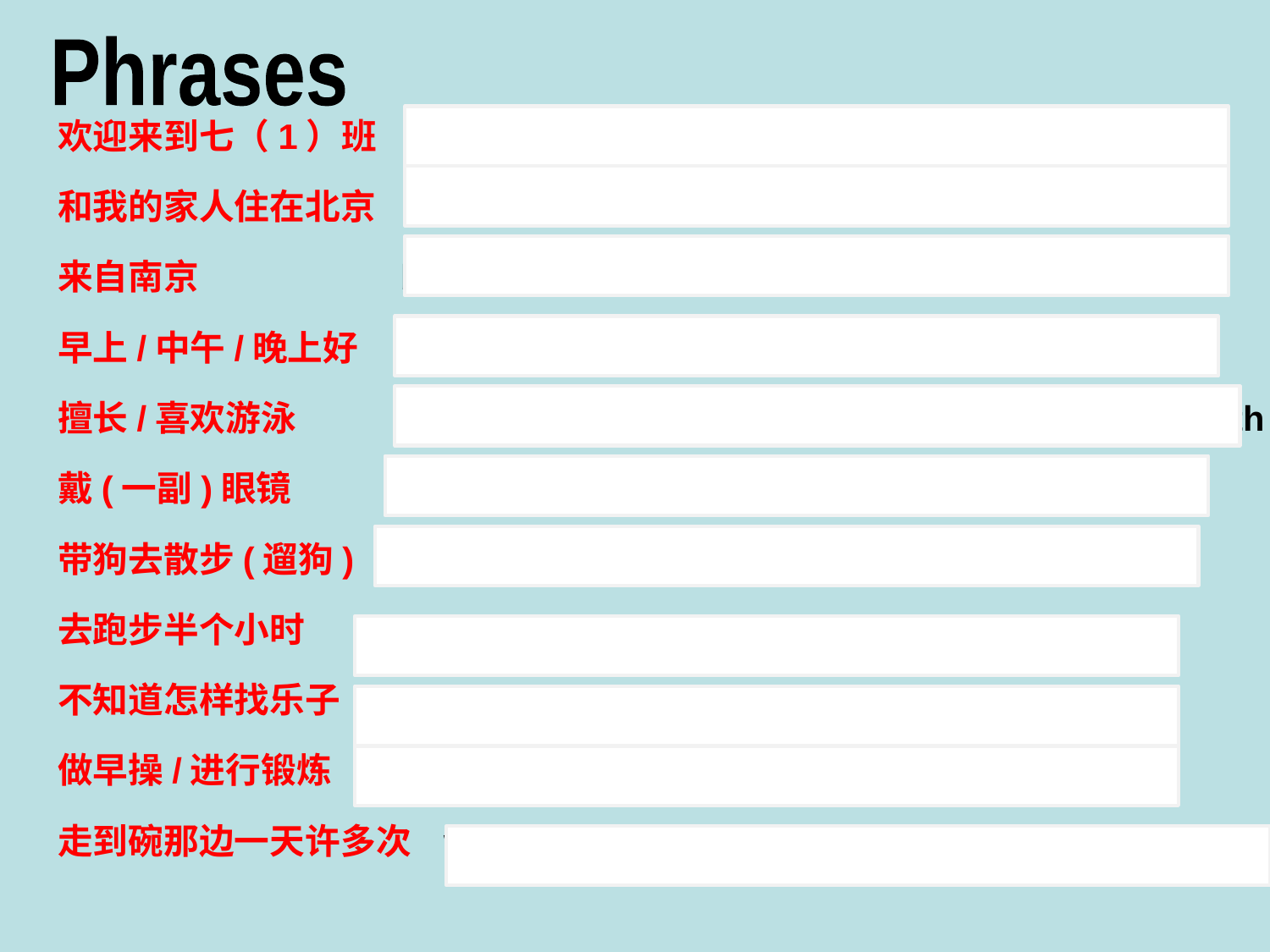

Phrases
欢迎来到七（1）班        welcome to Class One，Grade Seven
和我的家人住在北京      live with my family in Beijing
来自南京                        be / come from Nanjing
早上/中午/晚上好           good morning/ afternoon/evening
擅长/喜欢游泳                be good at / do well in swimming/ enjoy doing sth
戴(一副)眼镜                  wear (a pair of ) glasses
带狗去散步(遛狗)           walk the dog/ take the dog for a walk
去跑步半个小时              go running for half an hour
不知道怎样找乐子         don’t know how to have fun
做早操/进行锻炼            do morning exercises/ do(take) exercise
走到碗那边一天许多次   walk to my bowl many times a day